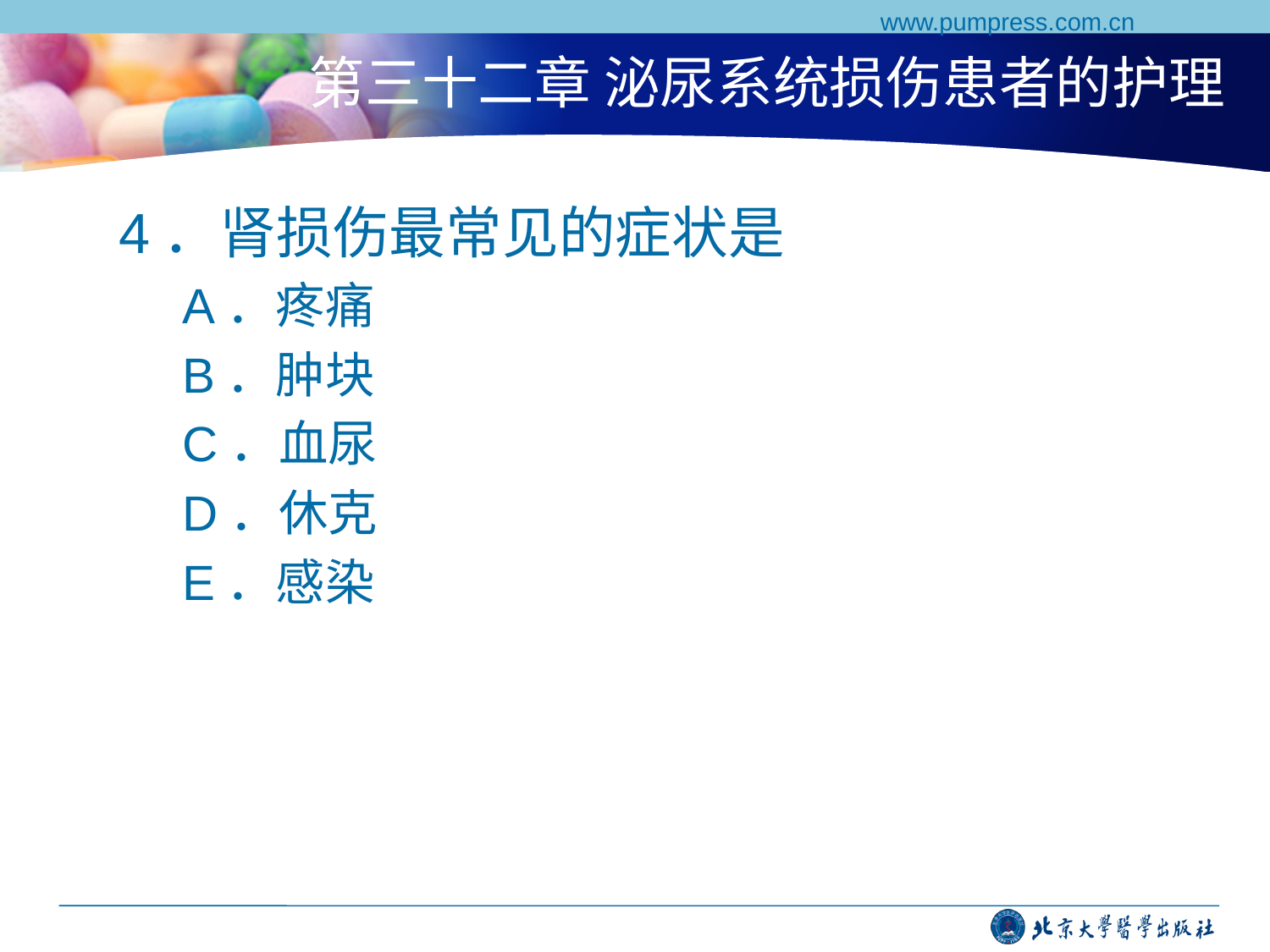

www.pumpress.com.cn
# 第三十二章 泌尿系统损伤患者的护理
4．肾损伤最常见的症状是
A．疼痛
B．肿块
C．血尿
D．休克
E．感染